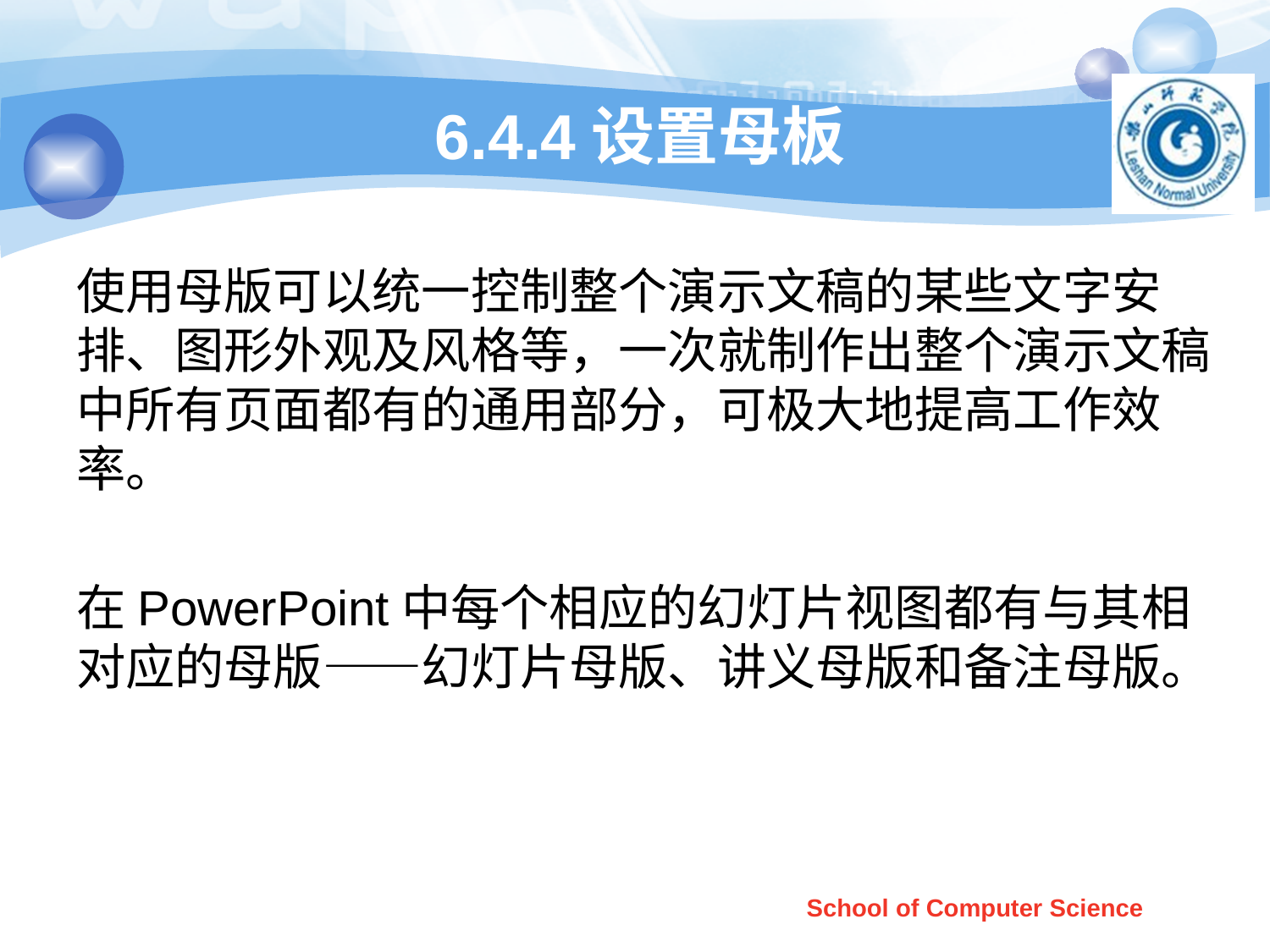

# 6.4.4设置母板
使用母版可以统一控制整个演示文稿的某些文字安排、图形外观及风格等，一次就制作出整个演示文稿中所有页面都有的通用部分，可极大地提高工作效率。

在PowerPoint中每个相应的幻灯片视图都有与其相对应的母版——幻灯片母版、讲义母版和备注母版。
School of Computer Science